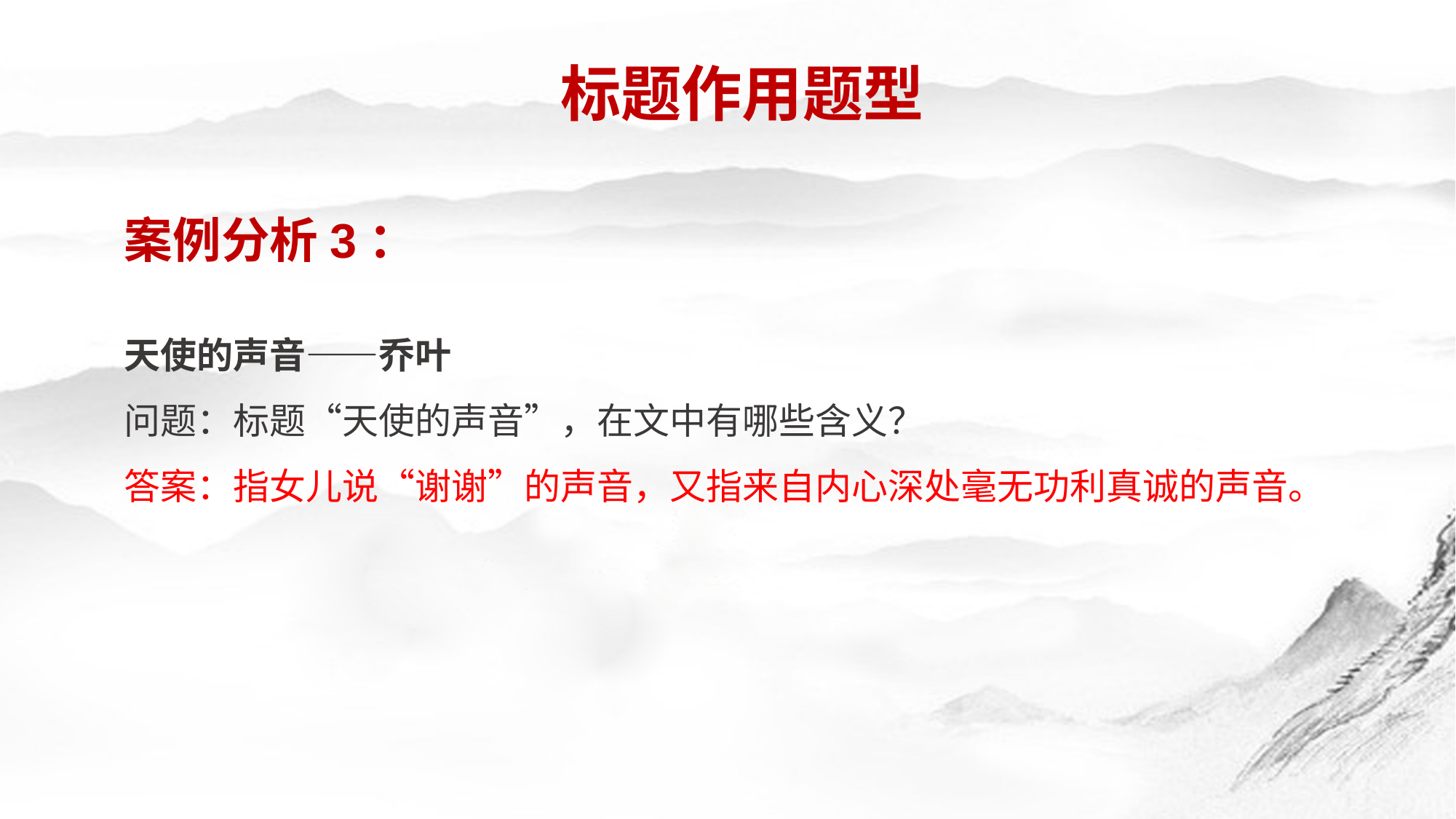

标题作用题型
案例分析3：
天使的声音——乔叶
问题：标题“天使的声音”，在文中有哪些含义？
答案：指女儿说“谢谢”的声音，又指来自内心深处毫无功利真诚的声音。